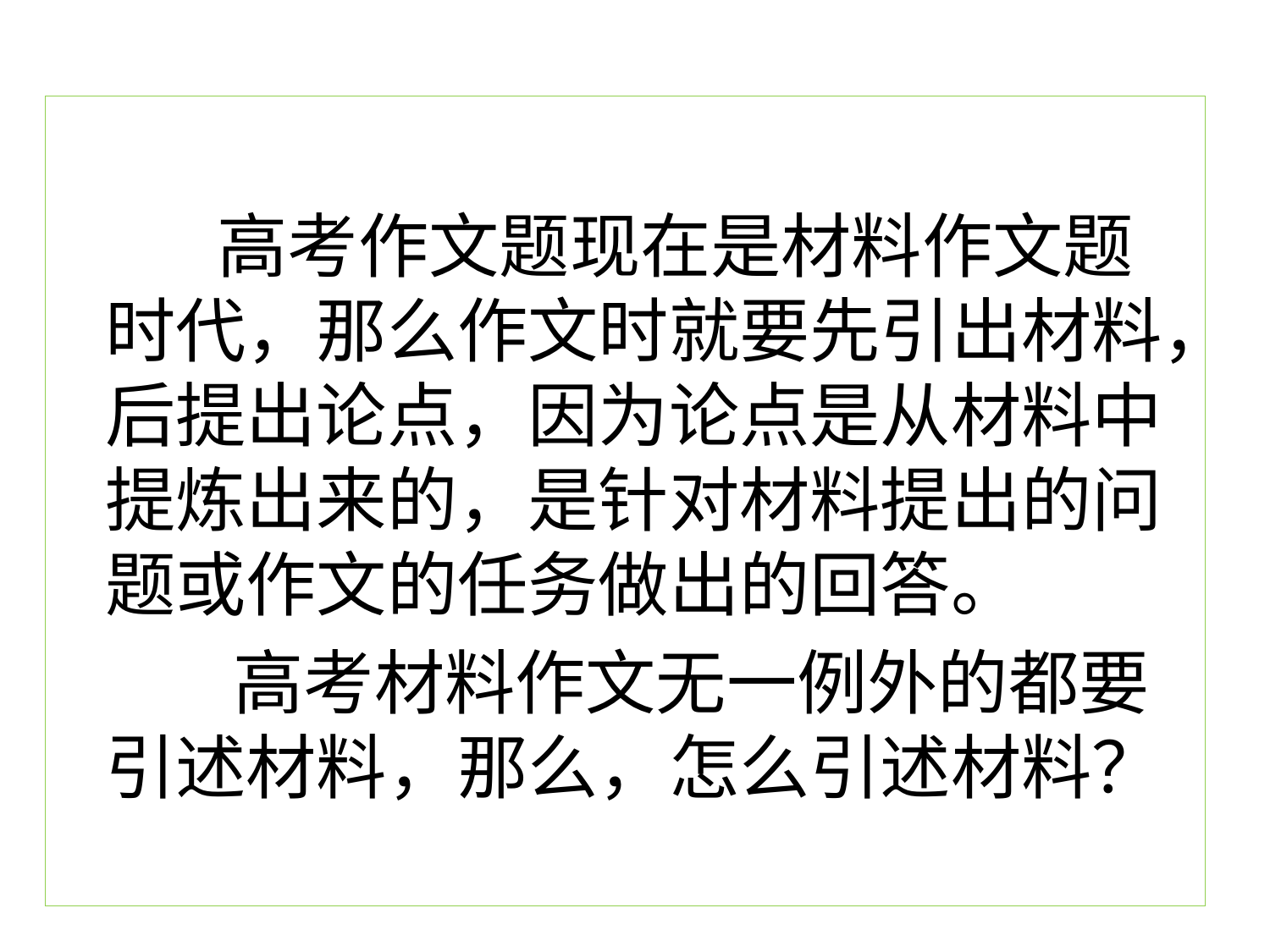

高考作文题现在是材料作文题时代，那么作文时就要先引出材料，后提出论点，因为论点是从材料中提炼出来的，是针对材料提出的问题或作文的任务做出的回答。
          高考材料作文无一例外的都要引述材料，那么，怎么引述材料？